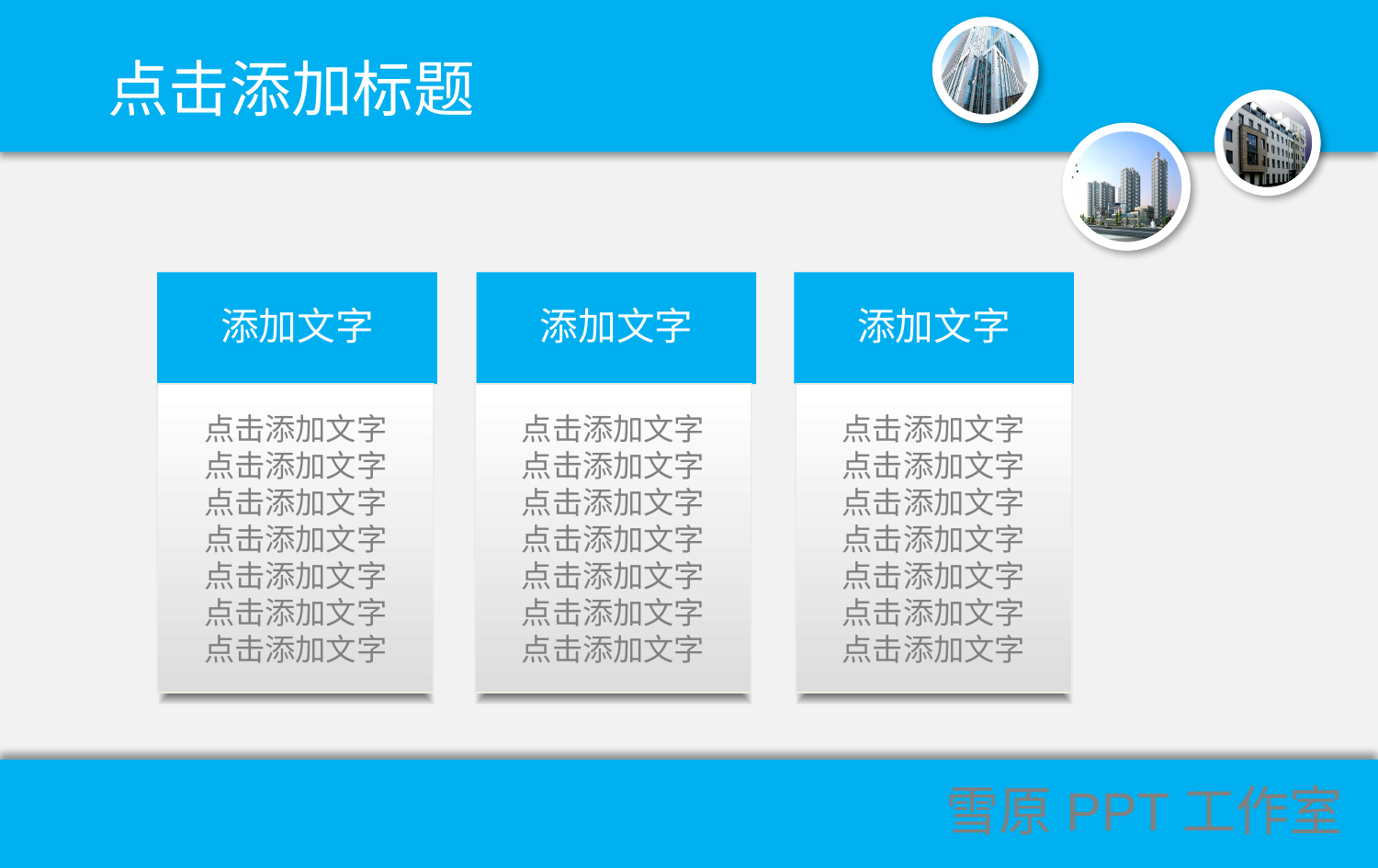

点击添加标题
添加文字
添加文字
添加文字
点击添加文字
点击添加文字
点击添加文字
点击添加文字
点击添加文字
点击添加文字
点击添加文字

点击添加文字
点击添加文字
点击添加文字
点击添加文字
点击添加文字
点击添加文字
点击添加文字

点击添加文字
点击添加文字
点击添加文字
点击添加文字
点击添加文字
点击添加文字
点击添加文字